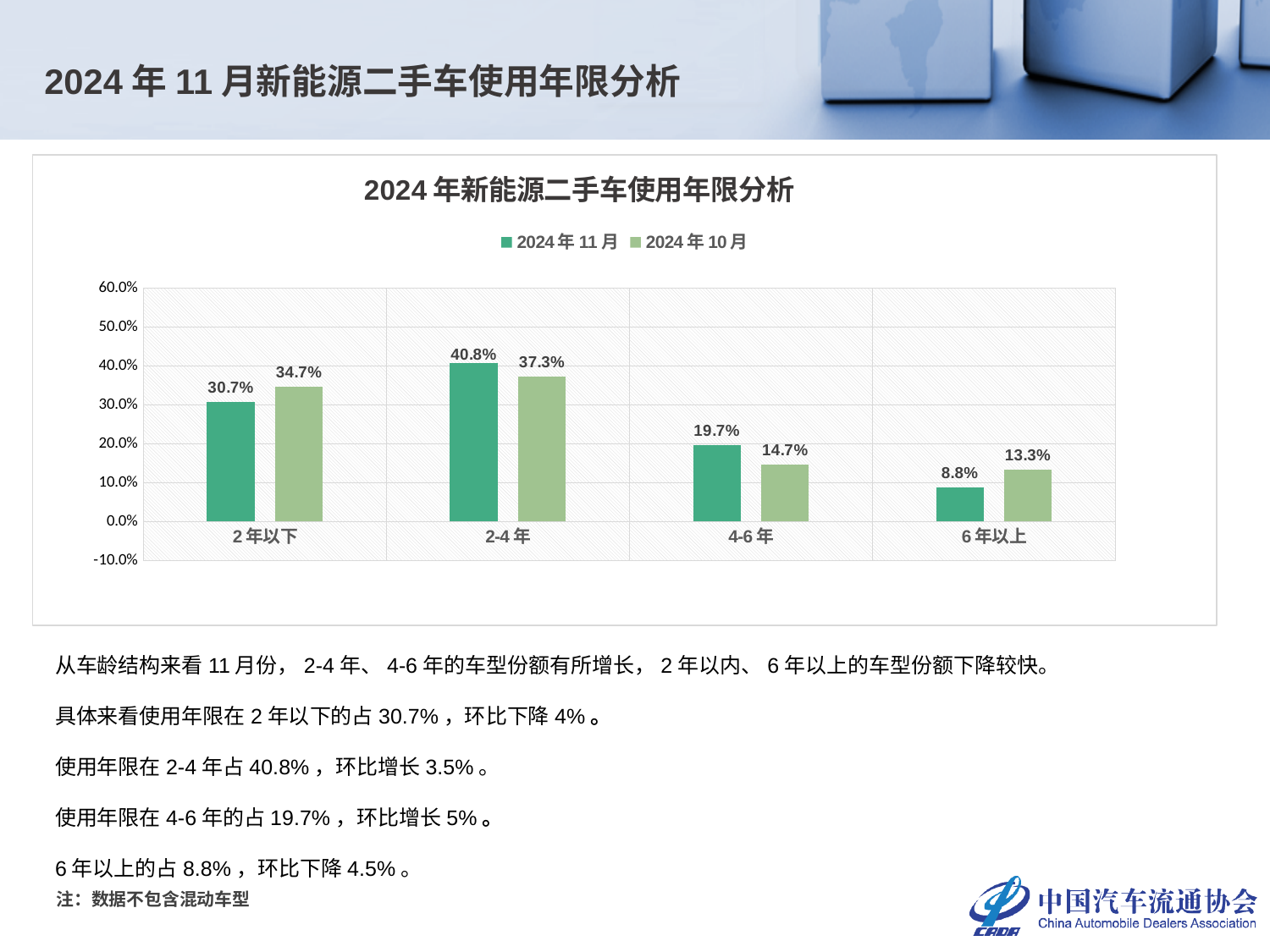

2024年11月新能源二手车使用年限分析

### Chart: 2024年新能源二手车使用年限分析

| Category | 2024年11月 | 2024年10月 |
|---|---|---|
| 2年以下 | 0.30690843155031733 | 0.3472520856626817 |
| 2-4年 | 0.4080145058930191 | 0.3733121183452309 |
| 4-6年 | 0.19695376246600182 | 0.14668444138642814 |
| 6年以上 | 0.08812330009066183 | 0.13275135460565923 |
从车龄结构来看11月份，2-4年、4-6年的车型份额有所增长，2年以内、6年以上的车型份额下降较快。
具体来看使用年限在2年以下的占30.7%，环比下降4%。
使用年限在2-4年占40.8%，环比增长3.5%。
使用年限在4-6年的占19.7%，环比增长5%。
6年以上的占8.8%，环比下降4.5%。
注：数据不包含混动车型